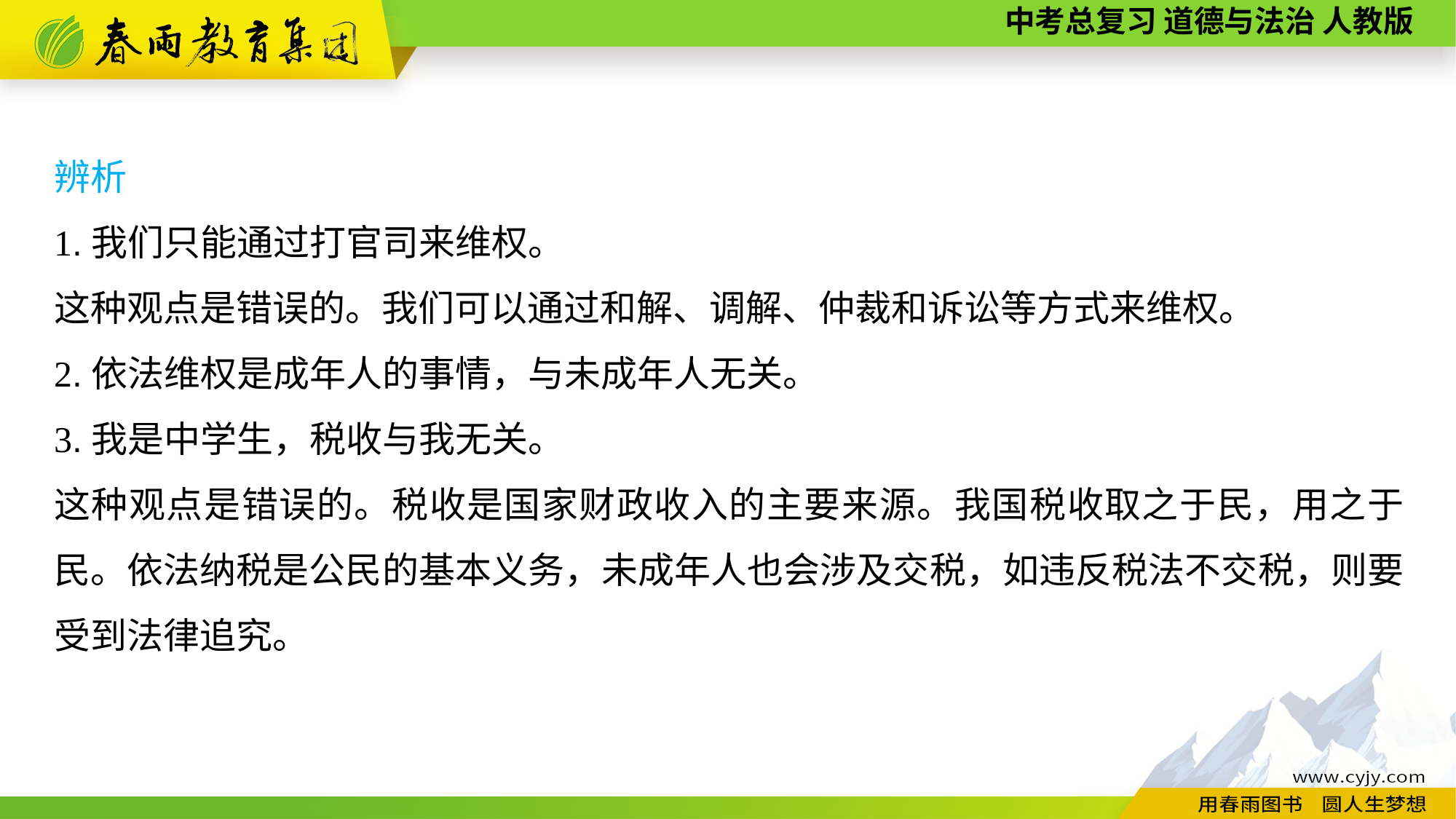

辨析
1.我们只能通过打官司来维权。
这种观点是错误的。我们可以通过和解、调解、仲裁和诉讼等方式来维权。
2.依法维权是成年人的事情，与未成年人无关。
3.我是中学生，税收与我无关。
这种观点是错误的。税收是国家财政收入的主要来源。我国税收取之于民，用之于民。依法纳税是公民的基本义务，未成年人也会涉及交税，如违反税法不交税，则要受到法律追究。